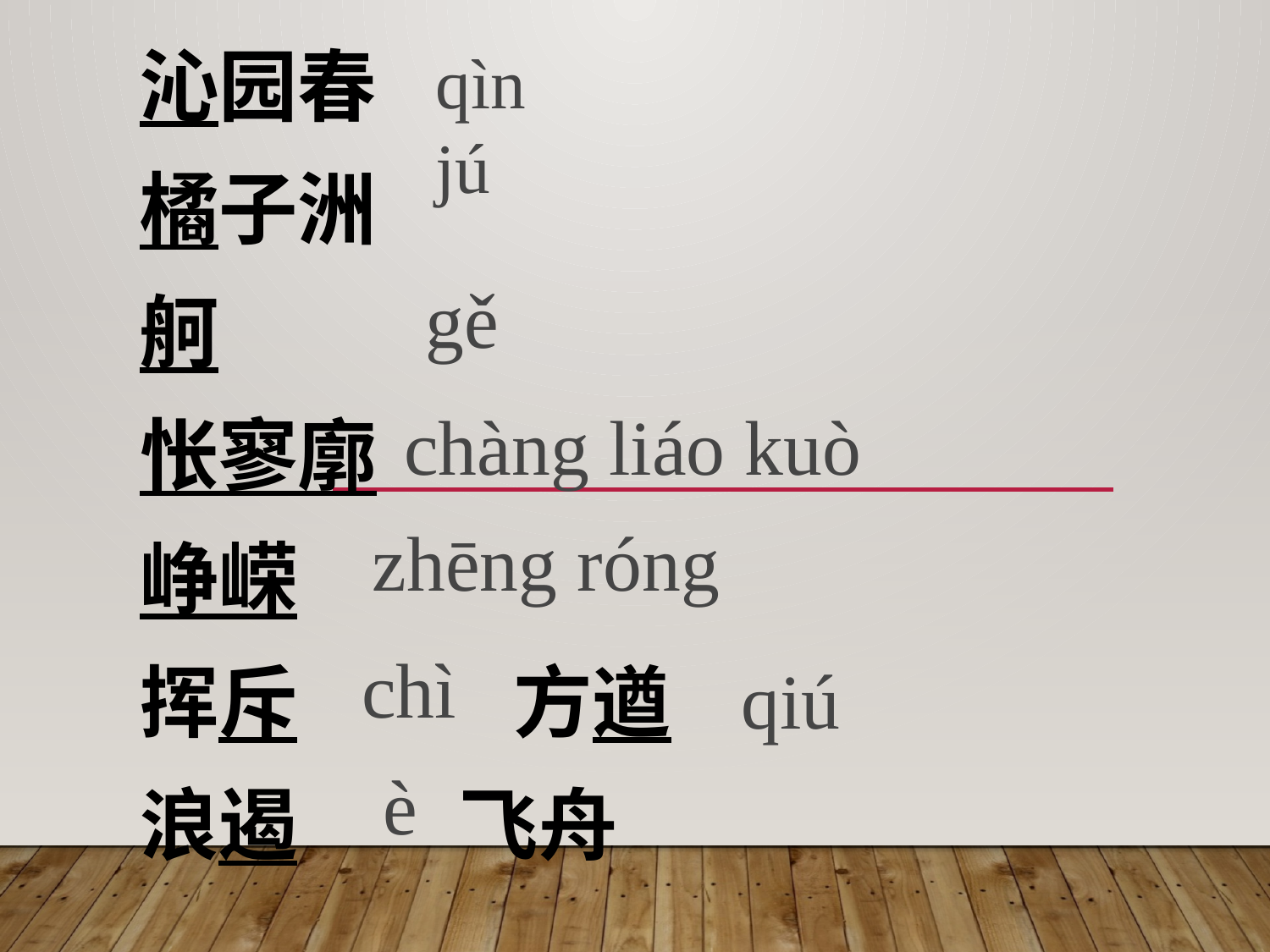

# 沁园春 橘子洲 舸 怅寥廓 峥嵘 挥斥            方遒 浪遏         飞舟
qìn
jú
gě
chàng liáo kuò
zhēng róng
chì
qiú

è